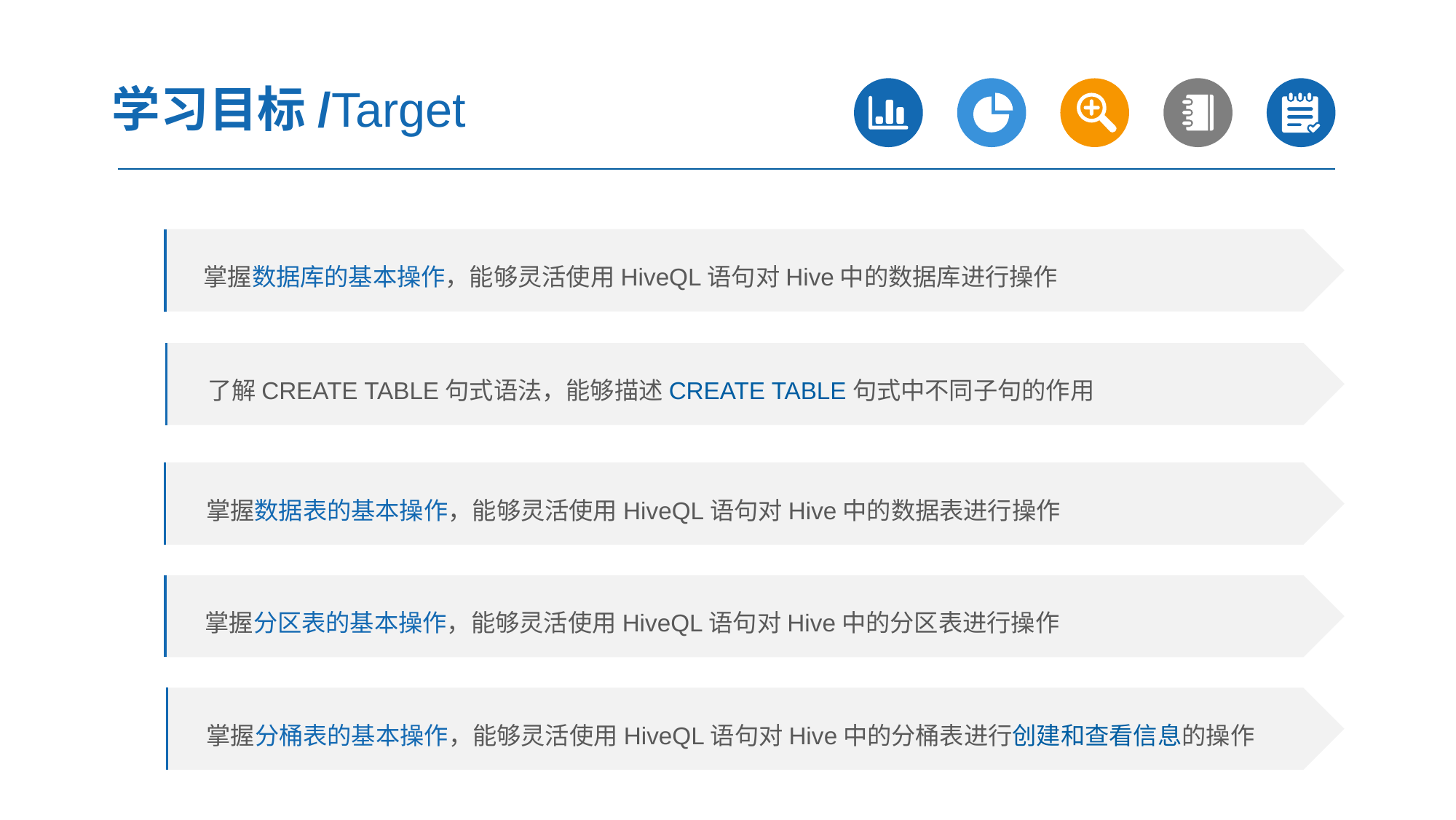

学习目标/Target
   掌握数据库的基本操作，能够灵活使用HiveQL语句对Hive中的数据库进行操作

    了解CREATE TABLE句式语法，能够描述CREATE TABLE句式中不同子句的作用

    掌握数据表的基本操作，能够灵活使用HiveQL语句对Hive中的数据表进行操作

   掌握分区表的基本操作，能够灵活使用HiveQL语句对Hive中的分区表进行操作

   掌握分桶表的基本操作，能够灵活使用HiveQL语句对Hive中的分桶表进行创建和查看信息的操作